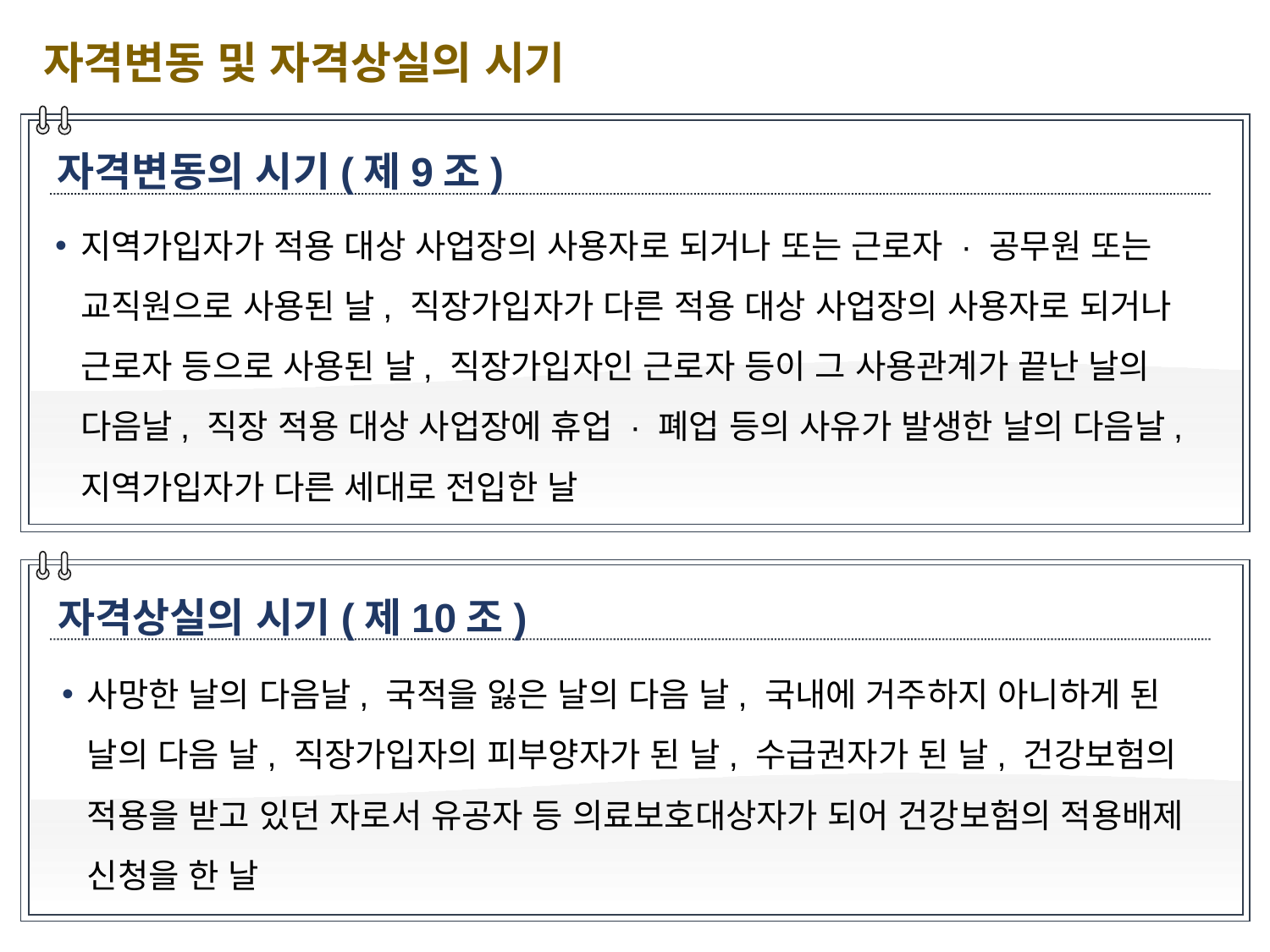

자격변동 및 자격상실의 시기

자격변동의 시기(제9조)

지역가입자가 적용 대상 사업장의 사용자로 되거나 또는 근로자 · 공무원 또는 교직원으로 사용된 날, 직장가입자가 다른 적용 대상 사업장의 사용자로 되거나 근로자 등으로 사용된 날, 직장가입자인 근로자 등이 그 사용관계가 끝난 날의 다음날, 직장 적용 대상 사업장에 휴업 · 폐업 등의 사유가 발생한 날의 다음날, 지역가입자가 다른 세대로 전입한 날

자격상실의 시기(제10조)

사망한 날의 다음날, 국적을 잃은 날의 다음 날, 국내에 거주하지 아니하게 된 날의 다음 날, 직장가입자의 피부양자가 된 날, 수급권자가 된 날, 건강보험의 적용을 받고 있던 자로서 유공자 등 의료보호대상자가 되어 건강보험의 적용배제 신청을 한 날